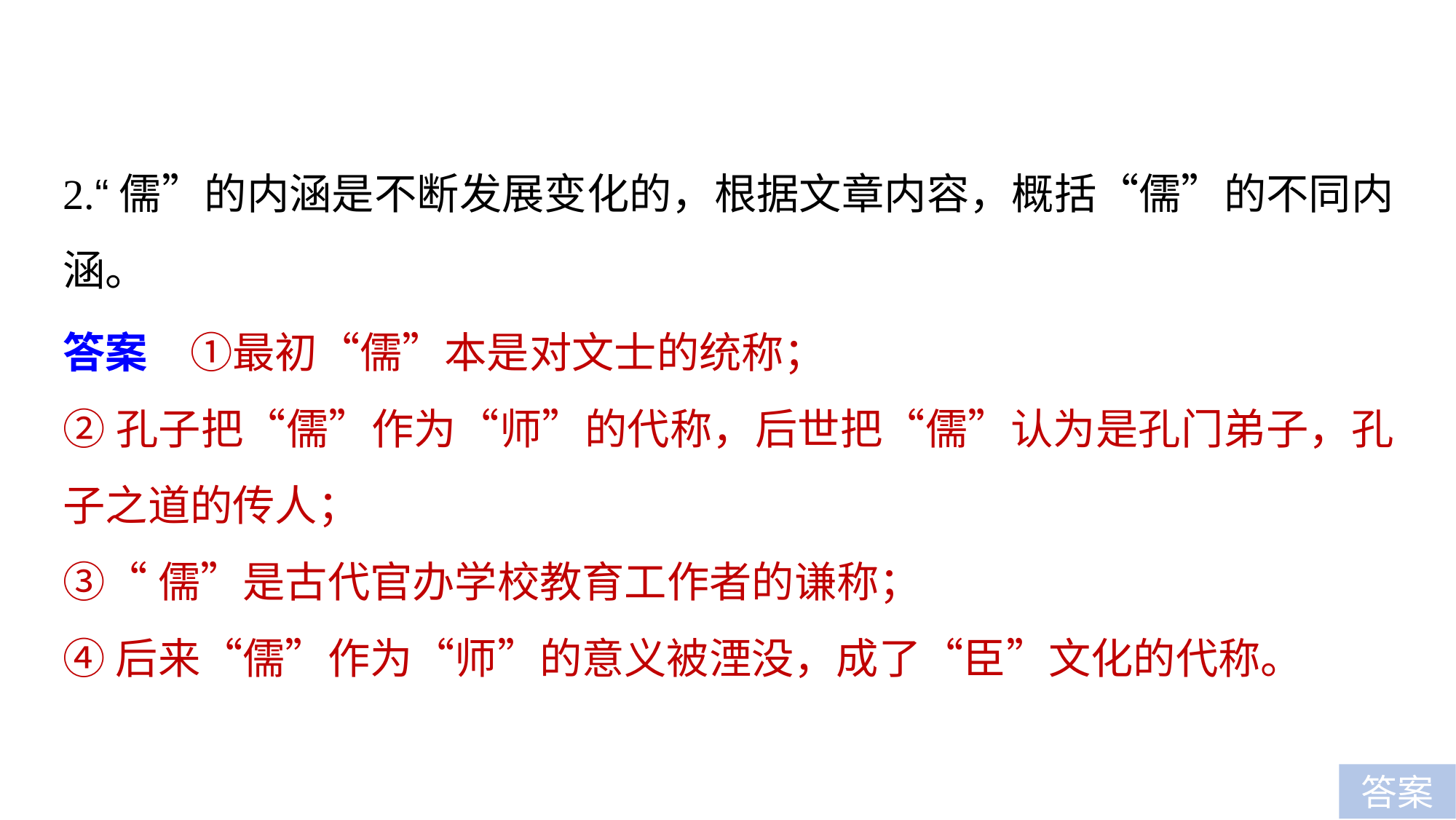

2.“儒”的内涵是不断发展变化的，根据文章内容，概括“儒”的不同内涵。
答案　①最初“儒”本是对文士的统称；
②孔子把“儒”作为“师”的代称，后世把“儒”认为是孔门弟子，孔子之道的传人；
③“儒”是古代官办学校教育工作者的谦称；
④后来“儒”作为“师”的意义被湮没，成了“臣”文化的代称。
答案